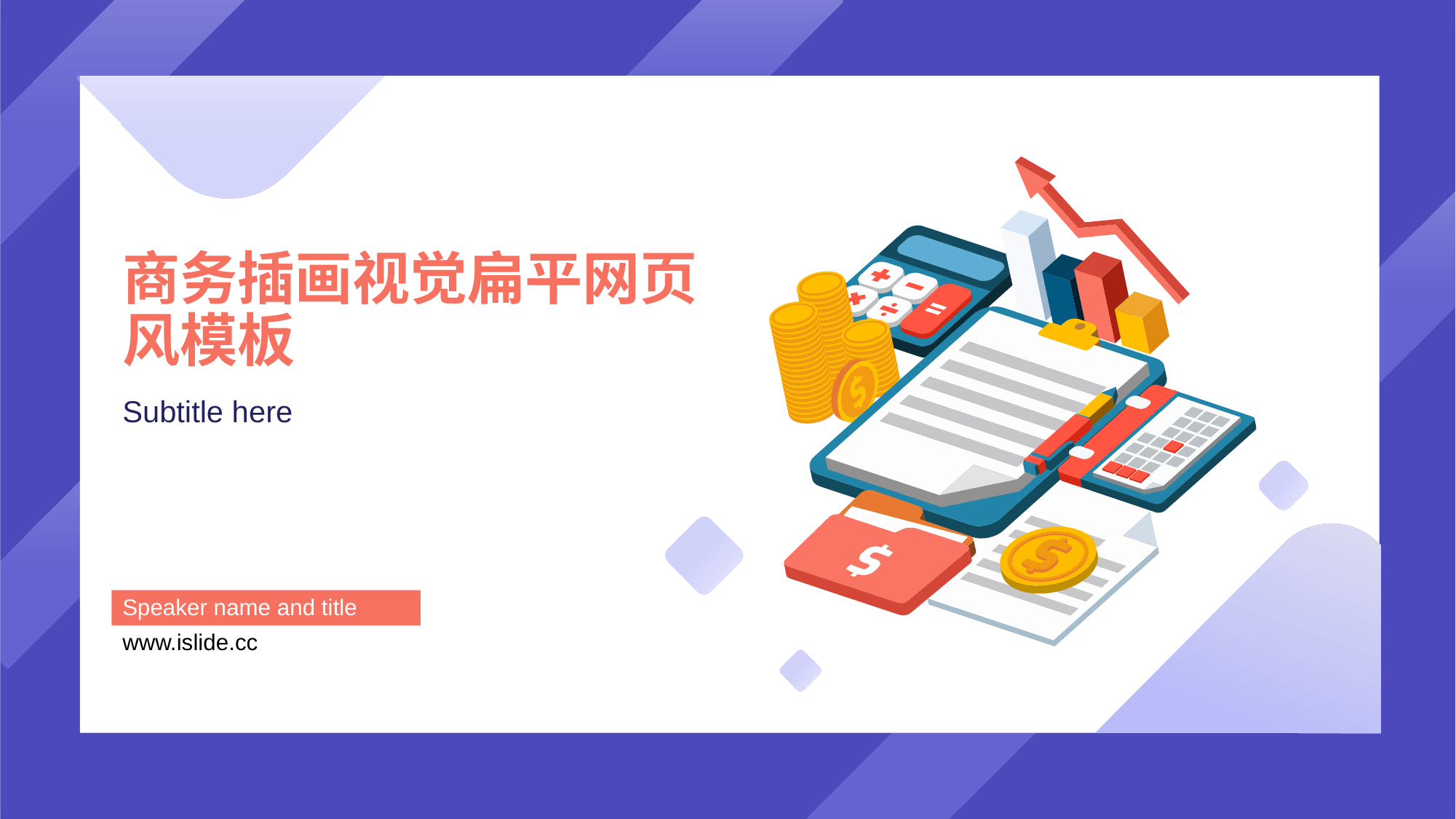

# 商务插画视觉扁平网页风模板
Subtitle here
Speaker name and title
www.islide.cc